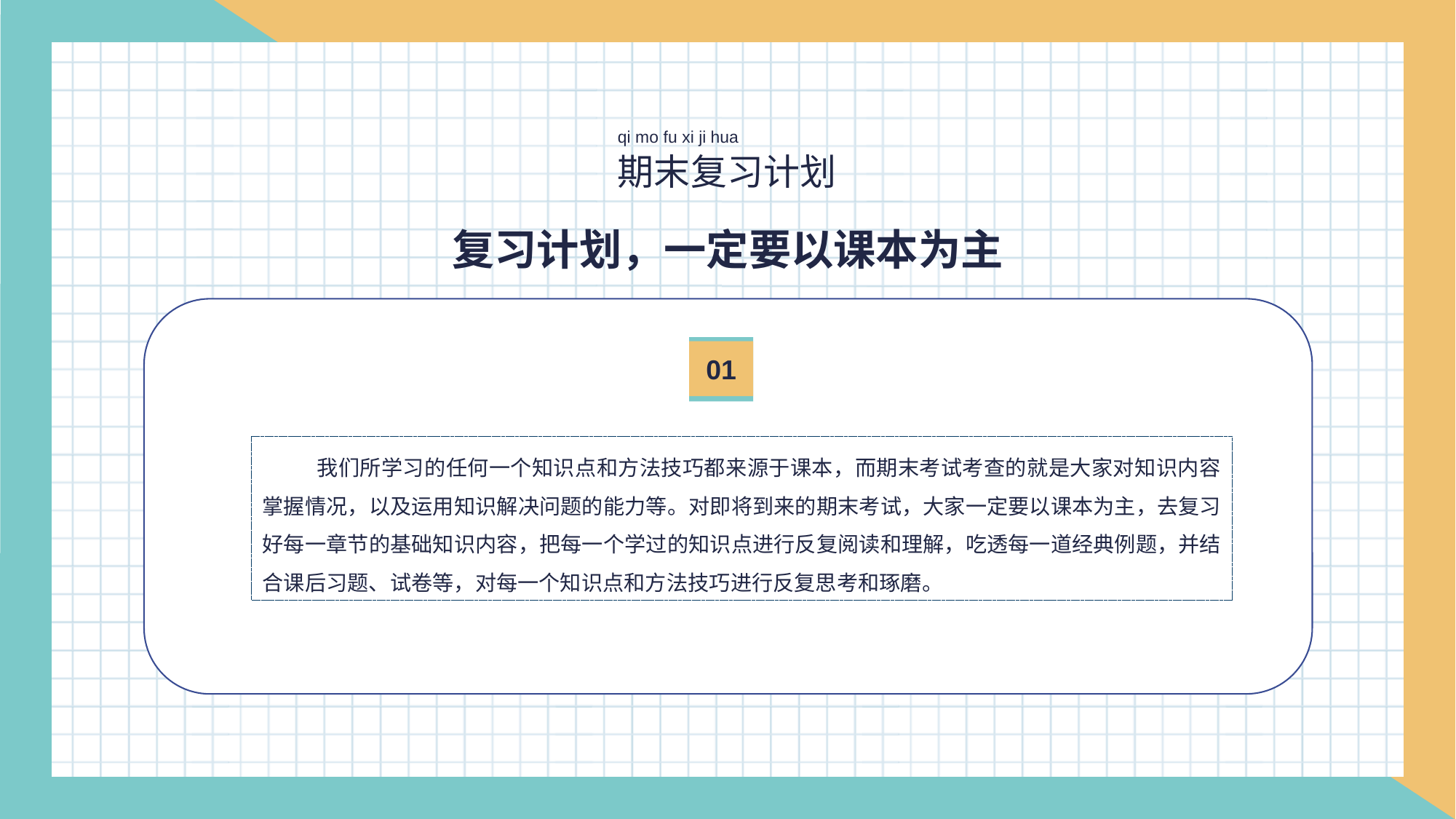

qi mo fu xi ji hua
期末复习计划
复习计划，一定要以课本为主

01
我们所学习的任何一个知识点和方法技巧都来源于课本，而期末考试考查的就是大家对知识内容掌握情况，以及运用知识解决问题的能力等。对即将到来的期末考试，大家一定要以课本为主，去复习好每一章节的基础知识内容，把每一个学过的知识点进行反复阅读和理解，吃透每一道经典例题，并结合课后习题、试卷等，对每一个知识点和方法技巧进行反复思考和琢磨。